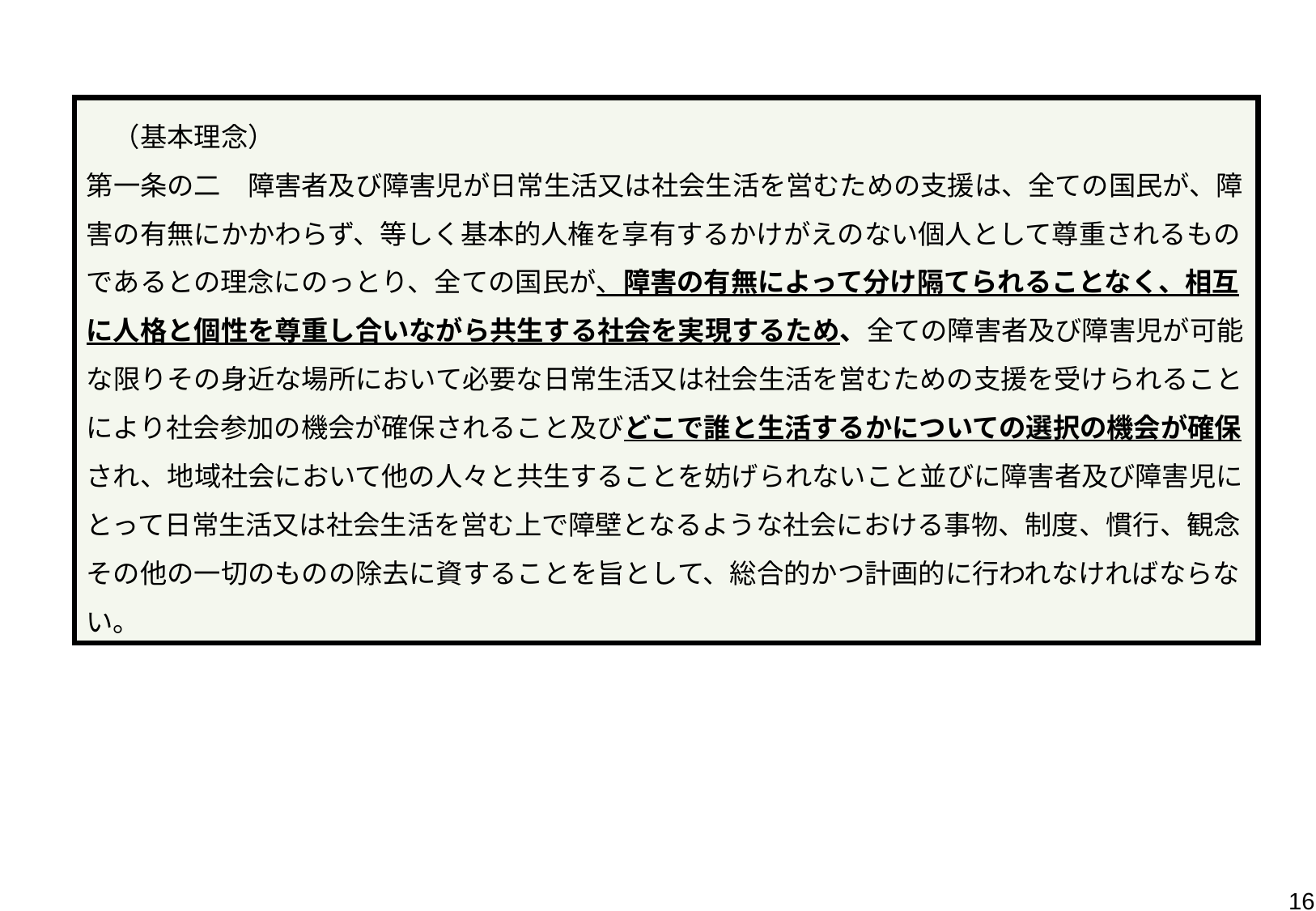

（基本理念）
第一条の二　障害者及び障害児が日常生活又は社会生活を営むための支援は、全ての国民が、障害の有無にかかわらず、等しく基本的人権を享有するかけがえのない個人として尊重されるものであるとの理念にのっとり、全ての国民が、障害の有無によって分け隔てられることなく、相互に人格と個性を尊重し合いながら共生する社会を実現するため、全ての障害者及び障害児が可能な限りその身近な場所において必要な日常生活又は社会生活を営むための支援を受けられることにより社会参加の機会が確保されること及びどこで誰と生活するかについての選択の機会が確保され、地域社会において他の人々と共生することを妨げられないこと並びに障害者及び障害児にとって日常生活又は社会生活を営む上で障壁となるような社会における事物、制度、慣行、観念その他の一切のものの除去に資することを旨として、総合的かつ計画的に行われなければならない。
16